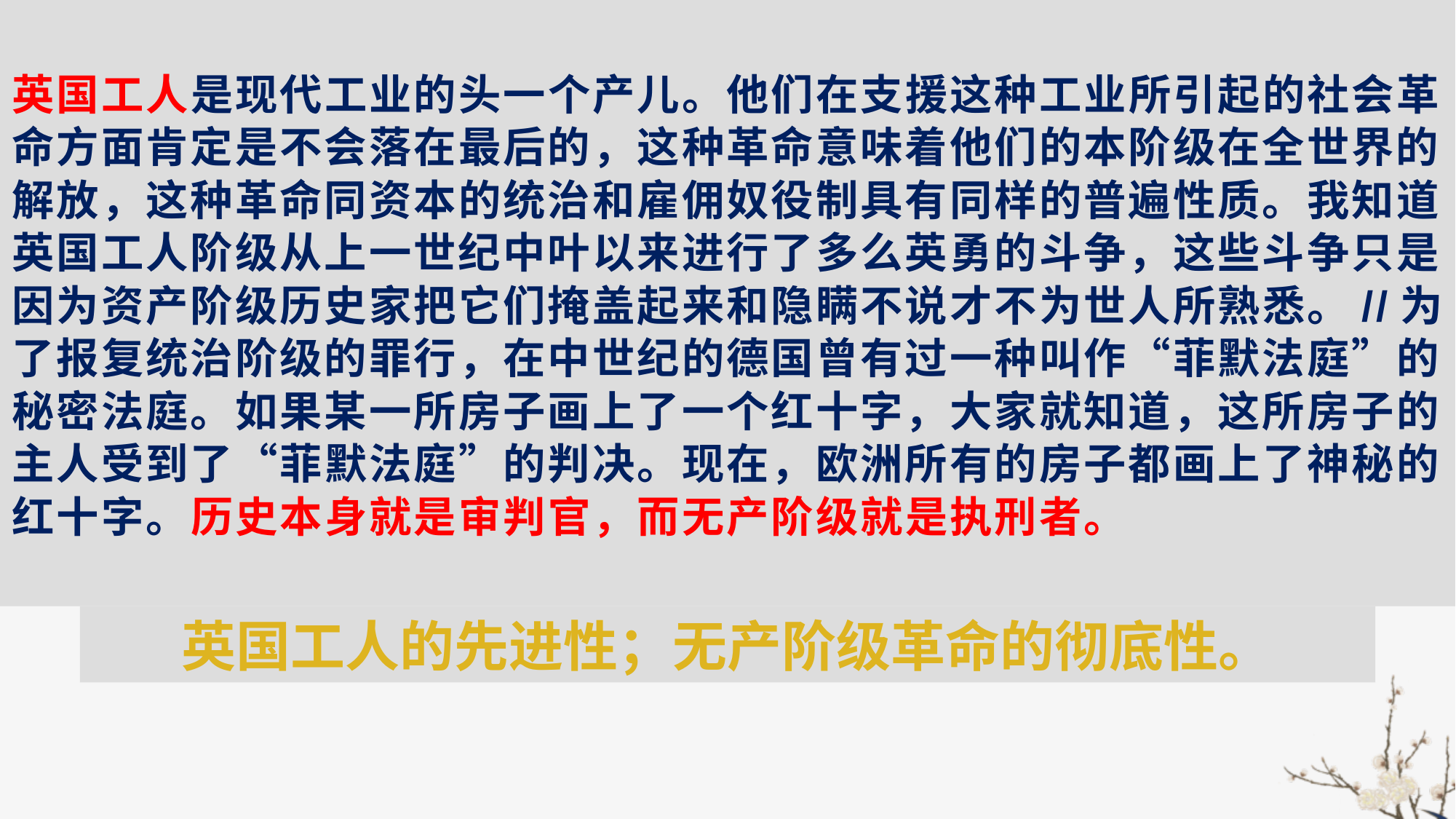

英国工人是现代工业的头一个产儿。他们在支援这种工业所引起的社会革命方面肯定是不会落在最后的，这种革命意味着他们的本阶级在全世界的解放，这种革命同资本的统治和雇佣奴役制具有同样的普遍性质。我知道英国工人阶级从上一世纪中叶以来进行了多么英勇的斗争，这些斗争只是因为资产阶级历史家把它们掩盖起来和隐瞒不说才不为世人所熟悉。//为了报复统治阶级的罪行，在中世纪的德国曾有过一种叫作“菲默法庭”的秘密法庭。如果某一所房子画上了一个红十字，大家就知道，这所房子的主人受到了“菲默法庭”的判决。现在，欧洲所有的房子都画上了神秘的红十字。历史本身就是审判官，而无产阶级就是执刑者。
英国工人的先进性；无产阶级革命的彻底性。